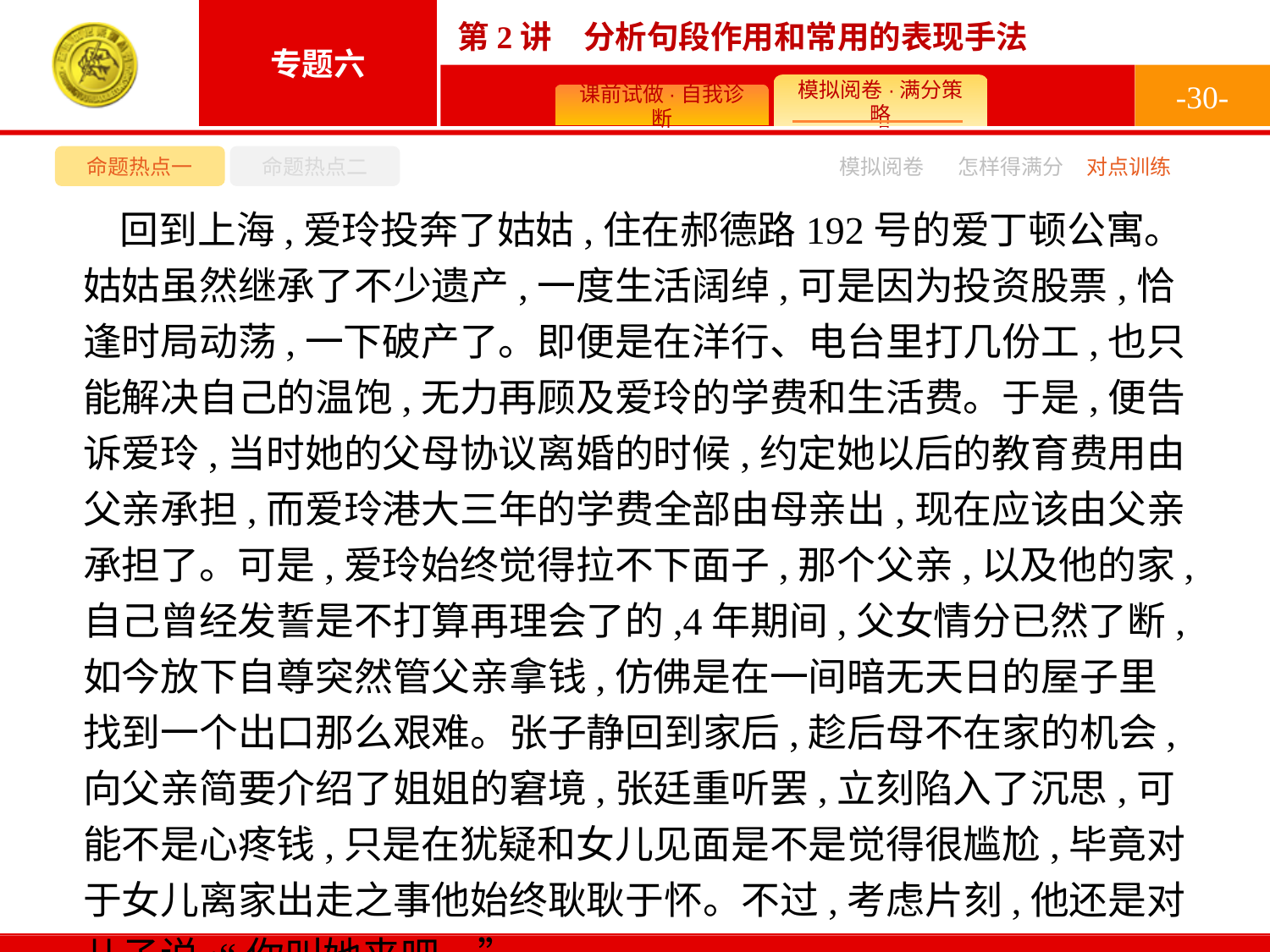

-30-
命题热点一
命题热点二
模拟阅卷
怎样得满分
对点训练
回到上海,爱玲投奔了姑姑,住在郝德路192号的爱丁顿公寓。姑姑虽然继承了不少遗产,一度生活阔绰,可是因为投资股票,恰逢时局动荡,一下破产了。即便是在洋行、电台里打几份工,也只能解决自己的温饱,无力再顾及爱玲的学费和生活费。于是,便告诉爱玲,当时她的父母协议离婚的时候,约定她以后的教育费用由父亲承担,而爱玲港大三年的学费全部由母亲出,现在应该由父亲承担了。可是,爱玲始终觉得拉不下面子,那个父亲,以及他的家,自己曾经发誓是不打算再理会了的,4年期间,父女情分已然了断,如今放下自尊突然管父亲拿钱,仿佛是在一间暗无天日的屋子里找到一个出口那么艰难。张子静回到家后,趁后母不在家的机会,向父亲简要介绍了姐姐的窘境,张廷重听罢,立刻陷入了沉思,可能不是心疼钱,只是在犹疑和女儿见面是不是觉得很尴尬,毕竟对于女儿离家出走之事他始终耿耿于怀。不过,考虑片刻,他还是对儿子说:“你叫她来吧。”